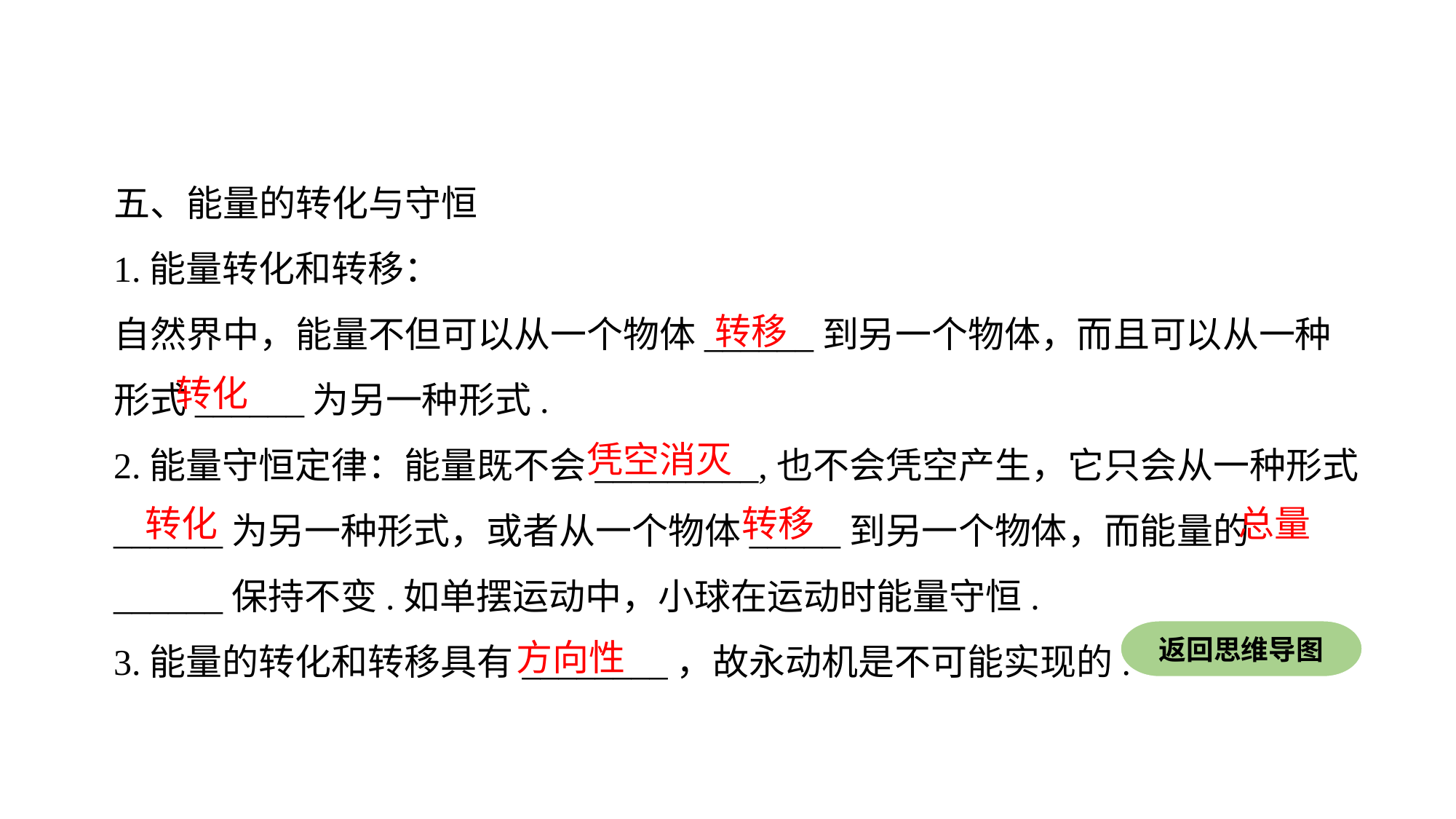

五、能量的转化与守恒
1.能量转化和转移：
自然界中，能量不但可以从一个物体______到另一个物体，而且可以从一种形式______为另一种形式.
2.能量守恒定律：能量既不会_________,也不会凭空产生，它只会从一种形式______为另一种形式，或者从一个物体_____到另一个物体，而能量的______保持不变.如单摆运动中，小球在运动时能量守恒.
3.能量的转化和转移具有________，故永动机是不可能实现的.
转移
转化
凭空消灭
转化
转移
总量
返回思维导图
方向性